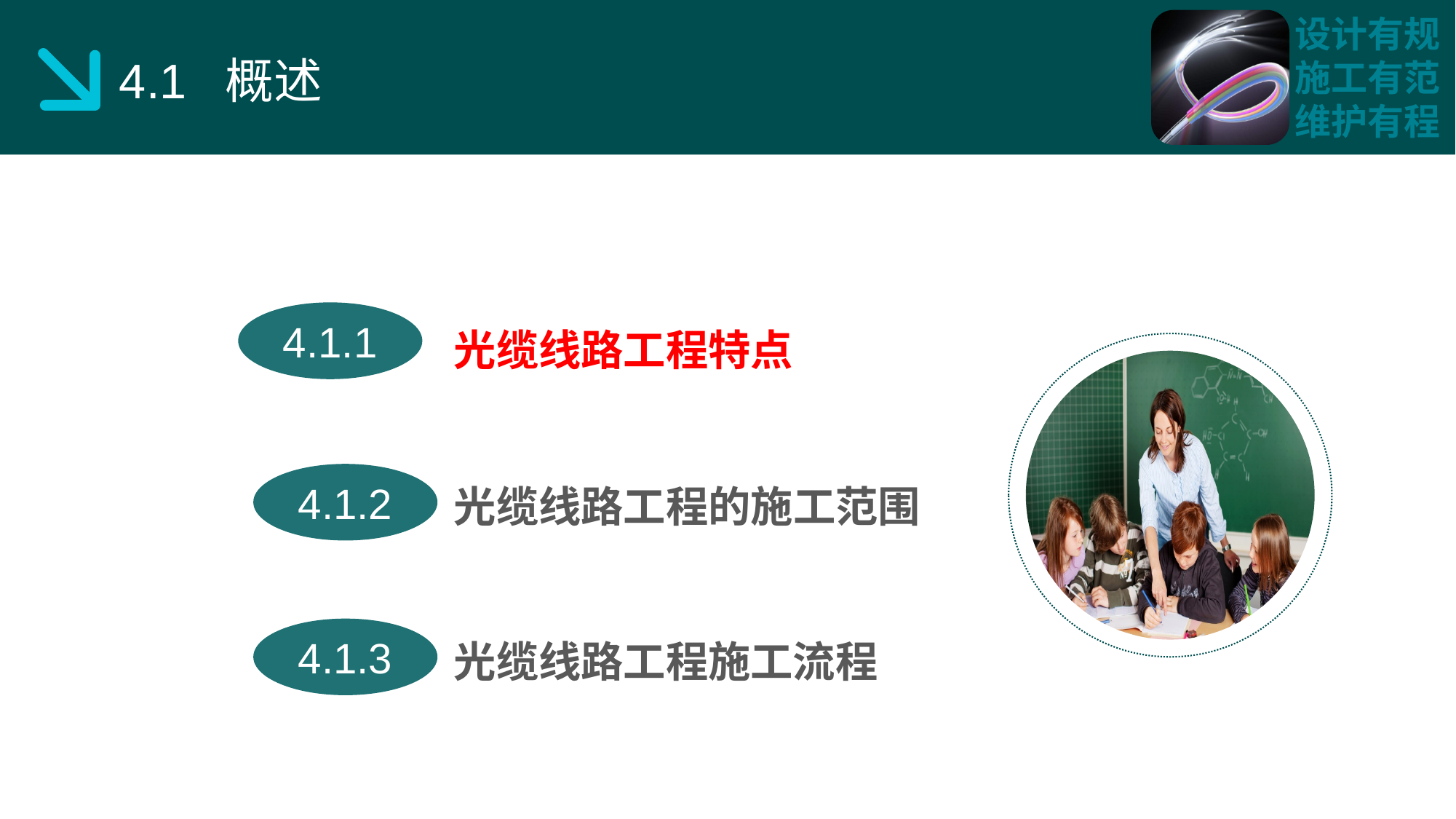

4.1  概述

光缆线路工程特点
4.1.1

光缆线路工程的施工范围
4.1.2
光缆线路工程施工流程
4.1.3